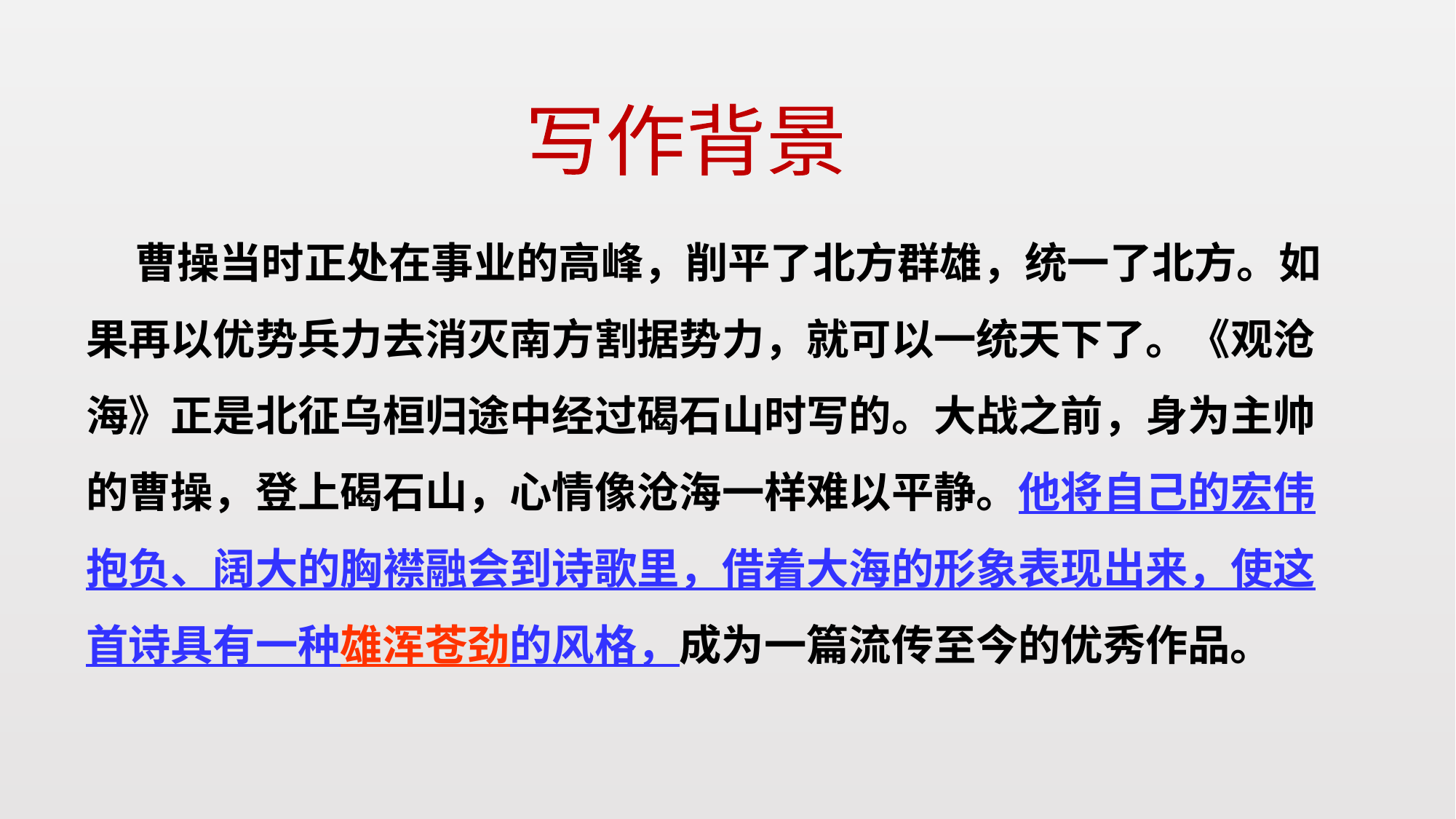

写作背景
    曹操当时正处在事业的高峰，削平了北方群雄，统一了北方。如果再以优势兵力去消灭南方割据势力，就可以一统天下了。《观沧海》正是北征乌桓归途中经过碣石山时写的。大战之前，身为主帅的曹操，登上碣石山，心情像沧海一样难以平静。他将自己的宏伟抱负、阔大的胸襟融会到诗歌里，借着大海的形象表现出来，使这首诗具有一种雄浑苍劲的风格，成为一篇流传至今的优秀作品。